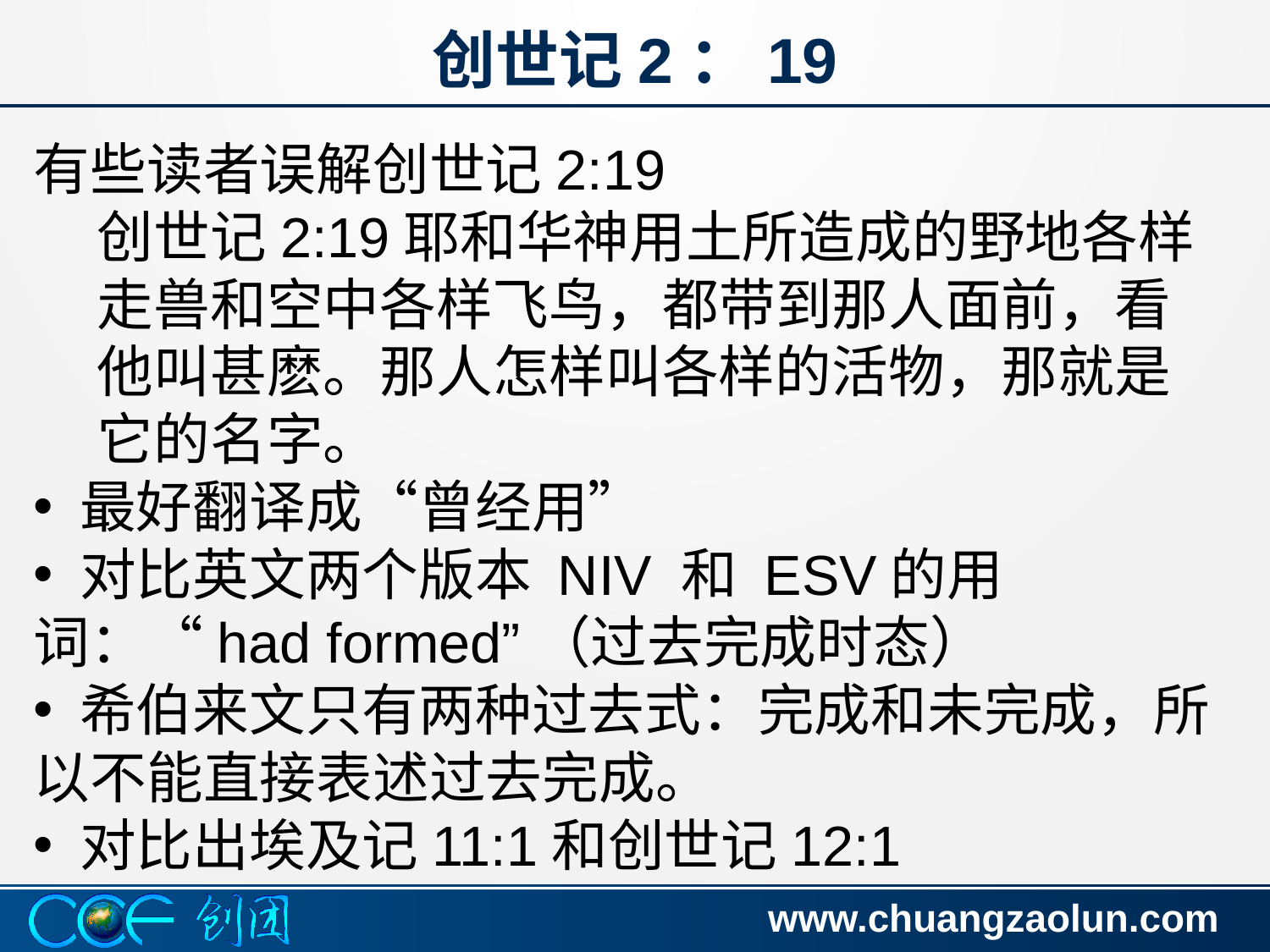

# 创世记2：19
有些读者误解创世记2:19
创世记2:19耶和华神用土所造成的野地各样走兽和空中各样飞鸟，都带到那人面前，看他叫甚麽。那人怎样叫各样的活物，那就是它的名字。
 最好翻译成“曾经用”
 对比英文两个版本 NIV 和 ESV的用词：“had formed”（过去完成时态）
 希伯来文只有两种过去式：完成和未完成，所以不能直接表述过去完成。
 对比出埃及记11:1和创世记12:1